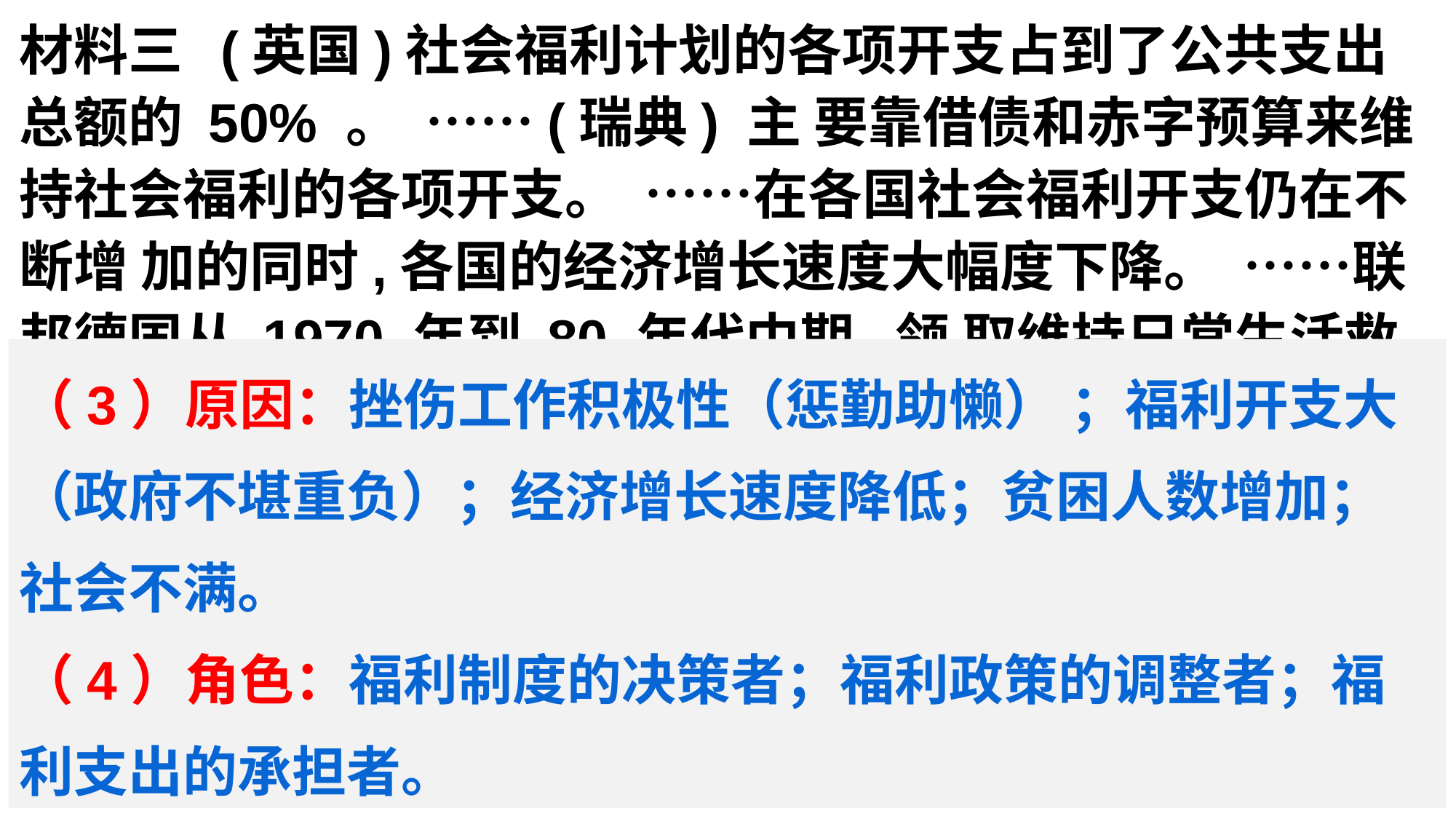

材料三  (英国)社会福利计划的各项开支占到了公共支出总额的 50% 。  ……(瑞典) 主 要靠借债和赤字预算来维持社会福利的各项开支。  ……在各国社会福利开支仍在不断增 加的同时,各国的经济增长速度大幅度下降。  ……联邦德国从 1970 年到 80 年代中期,领 取维持日常生活救济的人数增加了一倍。  ……70% 以上的美国人反对政府在福利救济方 面花更多的钱。 ———陈银娥《现代社会的福利制度》
(3)据材料二、三,归纳西方国家调整福利政策的原因。  (5 分)
(4)综合上述材料,你认为政府在社会福利体系中扮演了哪些角色?  (2 分)

（3）原因：挫伤工作积极性（惩勤助懒） ；福利开支大（政府不堪重负）；经济增长速度降低；贫困人数增加；社会不满。
（4）角色：福利制度的决策者；福利政策的调整者；福利支出的承担者。